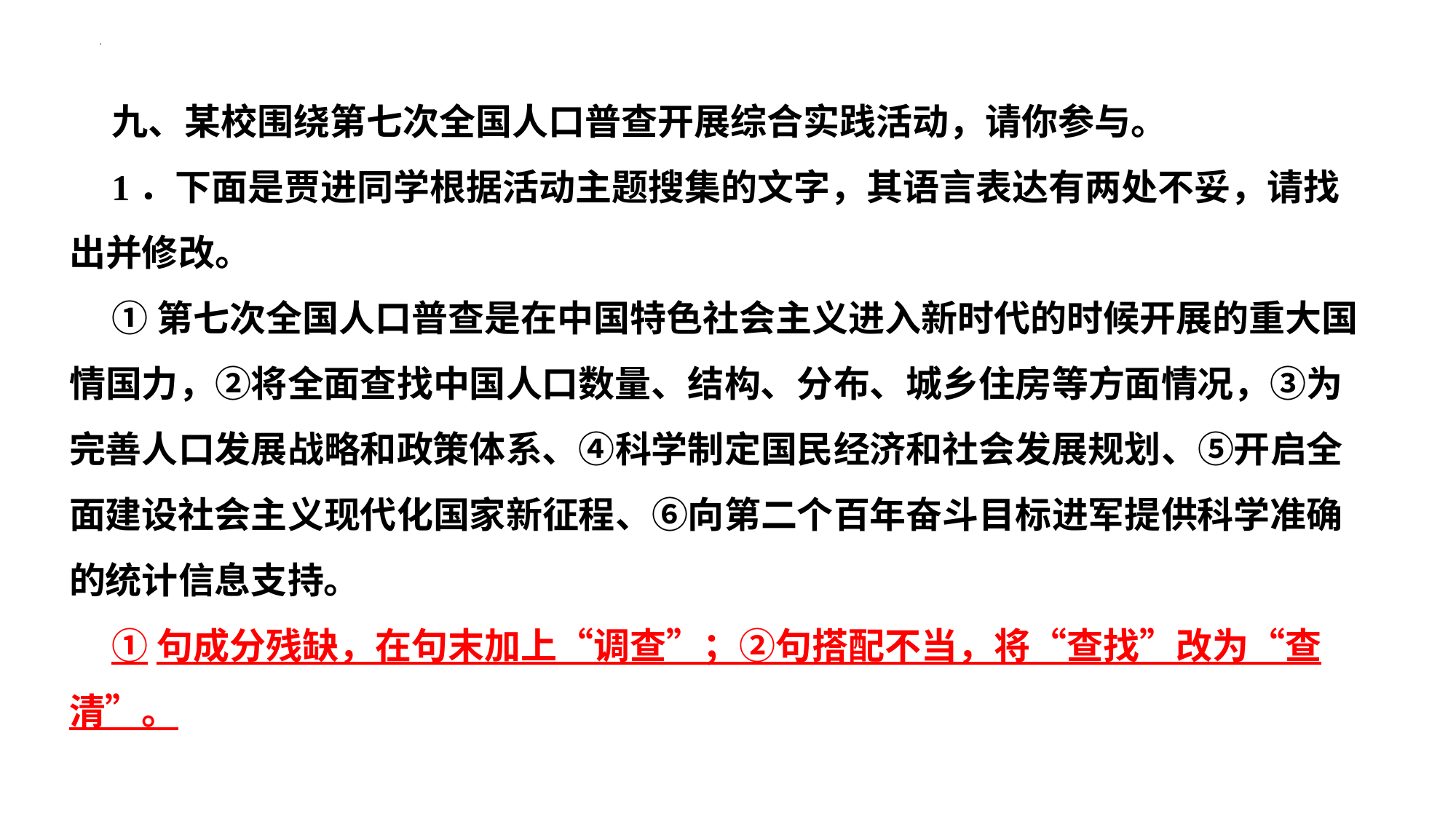

九、某校围绕第七次全国人口普查开展综合实践活动，请你参与。
1．下面是贾进同学根据活动主题搜集的文字，其语言表达有两处不妥，请找出并修改。
①第七次全国人口普查是在中国特色社会主义进入新时代的时候开展的重大国情国力，②将全面查找中国人口数量、结构、分布、城乡住房等方面情况，③为完善人口发展战略和政策体系、④科学制定国民经济和社会发展规划、⑤开启全面建设社会主义现代化国家新征程、⑥向第二个百年奋斗目标进军提供科学准确的统计信息支持。
①句成分残缺，在句末加上“调查”；②句搭配不当，将“查找”改为“查清”。